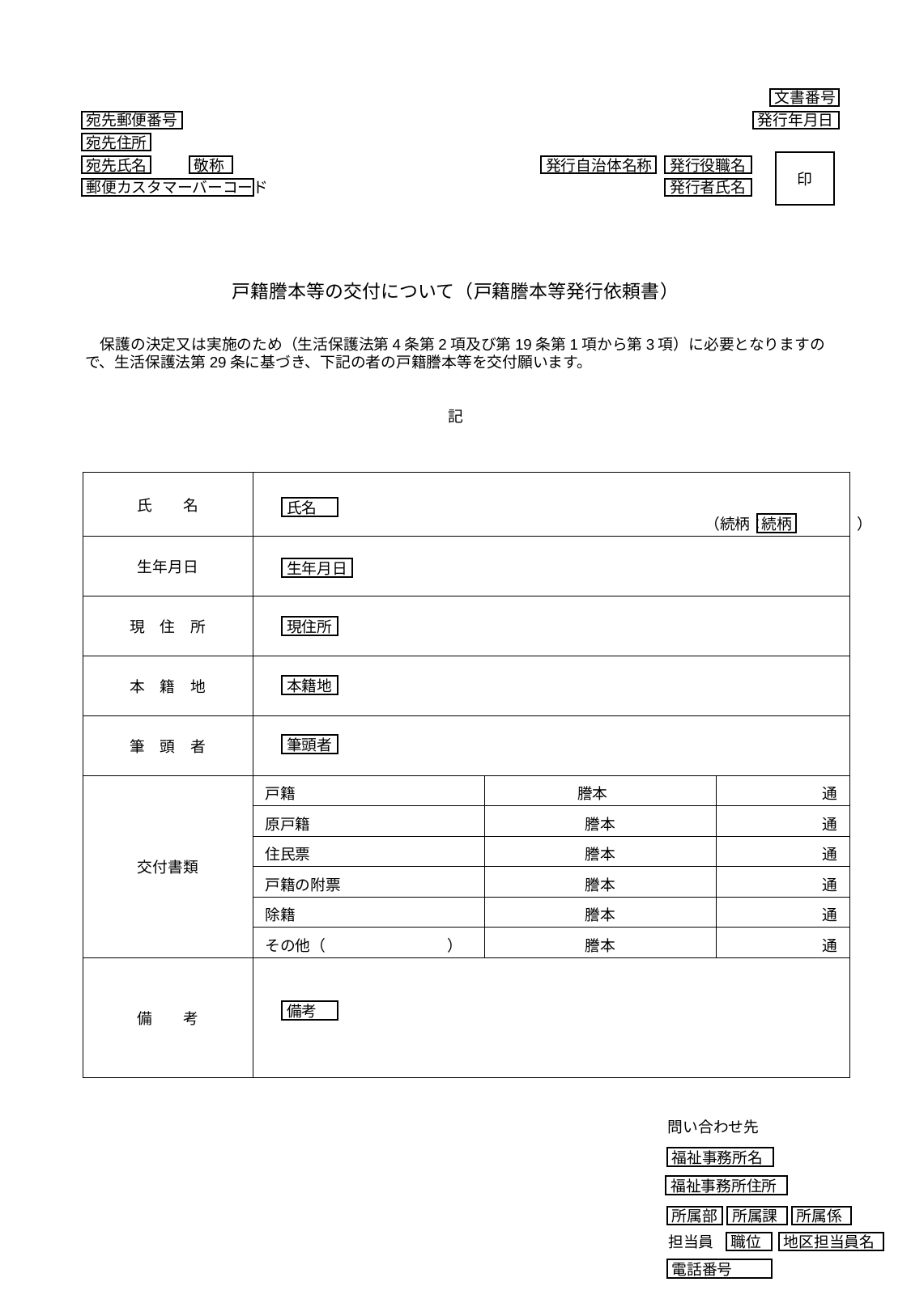

文書番号
発行年月日
宛先郵便番号
宛先住所
宛先氏名
敬称
郵便カスタマーバーコード
印
発行自治体名称
発行役職名
発行者氏名
戸籍謄本等の交付について（戸籍謄本等発行依頼書）
　保護の決定又は実施のため（生活保護法第4条第2項及び第19条第1項から第3項）に必要となりますので、生活保護法第29条に基づき、下記の者の戸籍謄本等を交付願います。
記
| 氏　　名 |  |  |  |
| --- | --- | --- | --- |
| 生年月日 |  |  |  |
| 現　住　所 |  |  |  |
| 本　籍　地 |  |  |  |
| 筆　頭　者 |  |  |  |
| 交付書類 | 戸籍 | 謄本 | 通 |
|  | 原戸籍 | 謄本 | 通 |
|  | 住民票 | 謄本 | 通 |
|  | 戸籍の附票 | 謄本 | 通 |
|  | 除籍 | 謄本 | 通 |
|  | その他（　　　　　　　　） | 謄本 | 通 |
| 備　　考 |  |  |  |
氏名
（続柄：　　　　　　）
続柄
生年月日
現住所
本籍地
筆頭者
備考
問い合わせ先
福祉事務所名
福祉事務所住所
所属部
所属係
所属課
担当員
職位
地区担当員名
電話番号